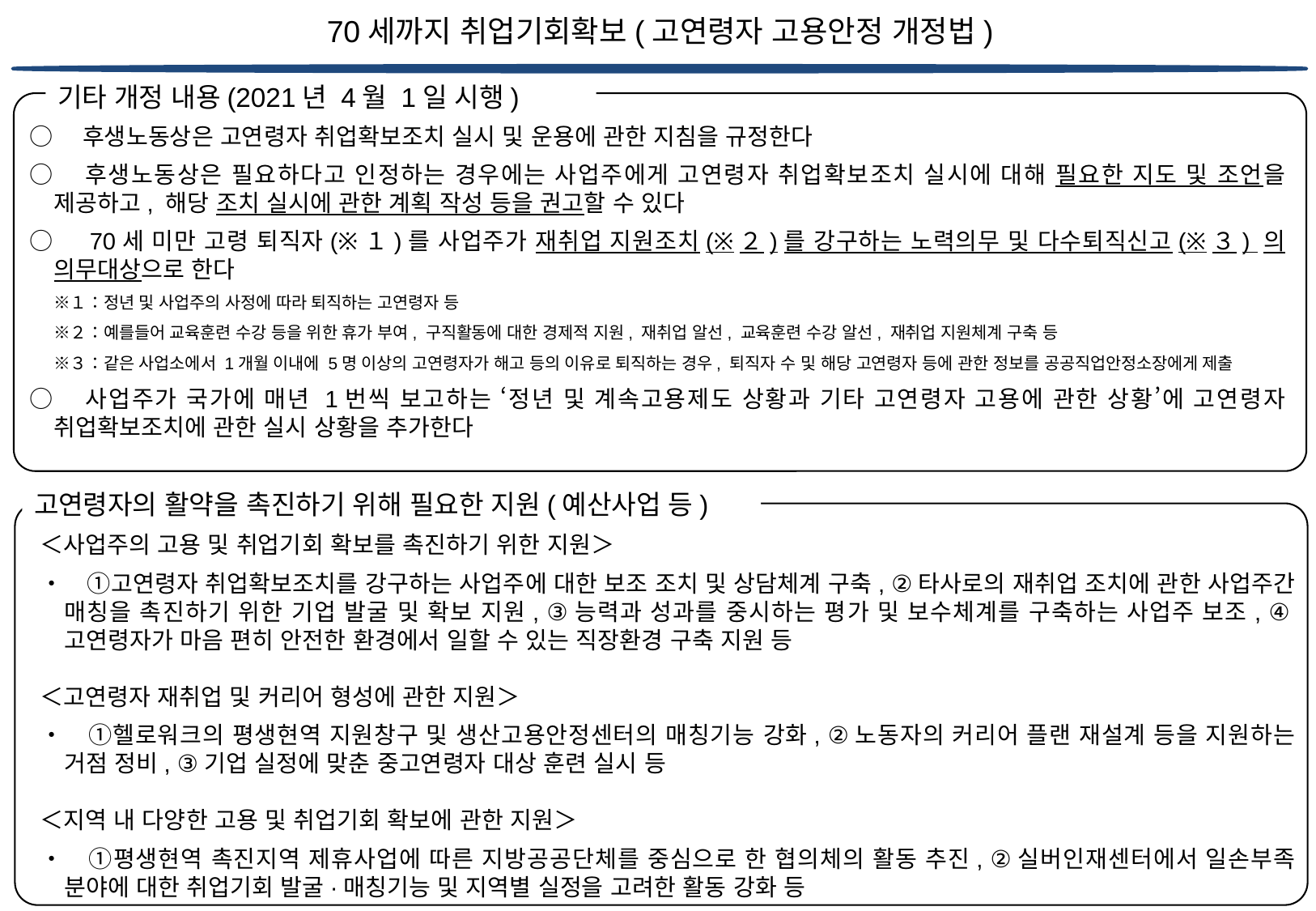

70세까지 취업기회확보(고연령자 고용안정 개정법)

기타 개정 내용(2021년 4월 1일 시행)

○　후생노동상은 고연령자 취업확보조치 실시 및 운용에 관한 지침을 규정한다
○　후생노동상은 필요하다고 인정하는 경우에는 사업주에게 고연령자 취업확보조치 실시에 대해 필요한 지도 및 조언을 제공하고, 해당 조치 실시에 관한 계획 작성 등을 권고할 수 있다
○　70세 미만 고령 퇴직자(※１)를 사업주가 재취업 지원조치(※２)를 강구하는 노력의무 및 다수퇴직신고(※３) 의 의무대상으로 한다
　※１：정년 및 사업주의 사정에 따라 퇴직하는 고연령자 등
　※２：예를들어 교육훈련 수강 등을 위한 휴가 부여, 구직활동에 대한 경제적 지원, 재취업 알선, 교육훈련 수강 알선, 재취업 지원체계 구축 등
　※３：같은 사업소에서 1개월 이내에 5명 이상의 고연령자가 해고 등의 이유로 퇴직하는 경우, 퇴직자 수 및 해당 고연령자 등에 관한 정보를 공공직업안정소장에게 제출
○　사업주가 국가에 매년 1번씩 보고하는 ‘정년 및 계속고용제도 상황과 기타 고연령자 고용에 관한 상황’에 고연령자 취업확보조치에 관한 실시 상황을 추가한다
고연령자의 활약을 촉진하기 위해 필요한 지원(예산사업 등)

＜사업주의 고용 및 취업기회 확보를 촉진하기 위한 지원＞
・　①고연령자 취업확보조치를 강구하는 사업주에 대한 보조 조치 및 상담체계 구축, ②타사로의 재취업 조치에 관한 사업주간 매칭을 촉진하기 위한 기업 발굴 및 확보 지원, ③능력과 성과를 중시하는 평가 및 보수체계를 구축하는 사업주 보조, ④고연령자가 마음 편히 안전한 환경에서 일할 수 있는 직장환경 구축 지원 등

＜고연령자 재취업 및 커리어 형성에 관한 지원＞
・　①헬로워크의 평생현역 지원창구 및 생산고용안정센터의 매칭기능 강화, ②노동자의 커리어 플랜 재설계 등을 지원하는 거점 정비, ③기업 실정에 맞춘 중고연령자 대상 훈련 실시 등

＜지역 내 다양한 고용 및 취업기회 확보에 관한 지원＞
・　①평생현역 촉진지역 제휴사업에 따른 지방공공단체를 중심으로 한 협의체의 활동 추진, ②실버인재센터에서 일손부족 분야에 대한 취업기회 발굴·매칭기능 및 지역별 실정을 고려한 활동 강화 등